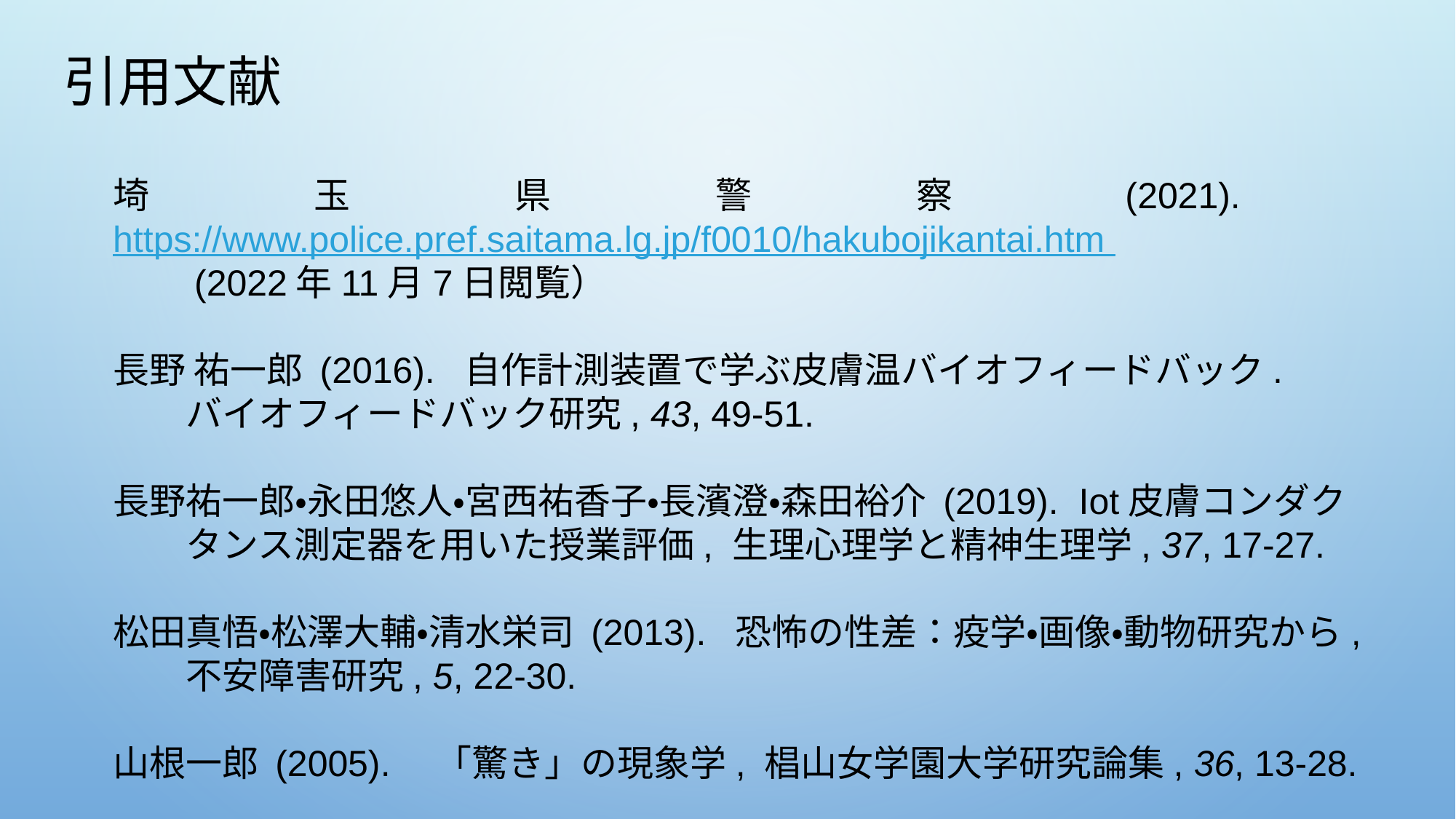

# 引用文献
埼玉県警察(2021).  https://www.police.pref.saitama.lg.jp/f0010/hakubojikantai.htm
　　(2022年11月7日閲覧）

長野 祐一郎 (2016).  自作計測装置で学ぶ皮膚温バイオフィードバック.
　　バイオフィードバック研究, 43, 49-51.

長野祐一郎・永田悠人・宮西祐香子・長濱澄・森田裕介 (2019).  Iot皮膚コンダク
　　タンス測定器を用いた授業評価, 生理心理学と精神生理学, 37, 17-27.

松田真悟・松澤大輔・清水栄司 (2013).  恐怖の性差：疫学・画像・動物研究から,
　　不安障害研究, 5, 22-30.

山根一郎 (2005).　「驚き」の現象学, 椙山女学園大学研究論集, 36, 13-28.